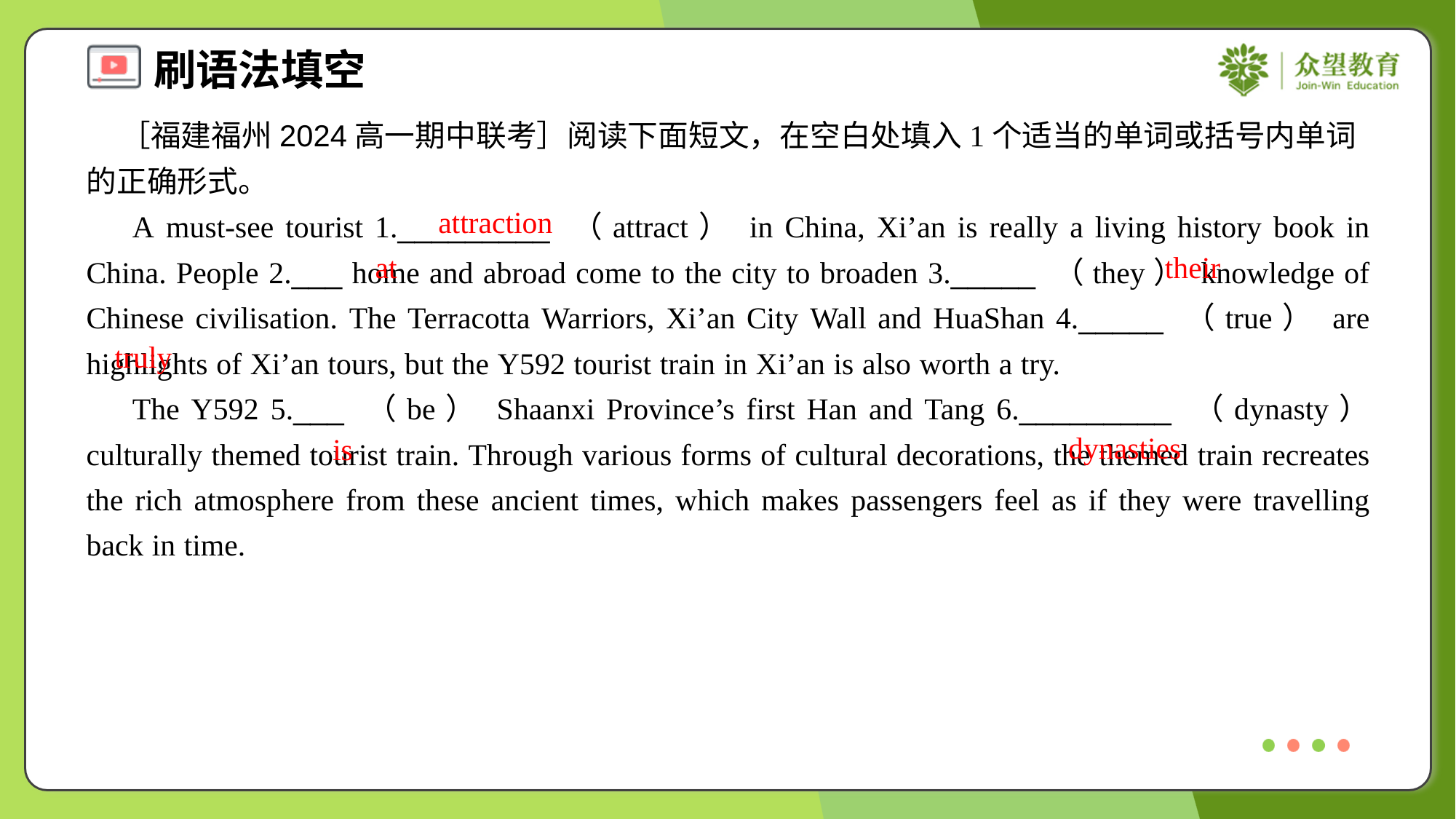

［福建福州2024高一期中联考］阅读下面短文，在空白处填入1个适当的单词或括号内单词的正确形式。
    A must-see tourist 1._________ （attract） in China, Xi’an is really a living history book in China. People 2.___ home and abroad come to the city to broaden 3._____ （they） knowledge of Chinese civilisation. The Terracotta Warriors, Xi’an City Wall and HuaShan 4._____ （true） are highlights of Xi’an tours, but the Y592 tourist train in Xi’an is also worth a try.
    The Y592 5.___ （be） Shaanxi Province’s first Han and Tang 6._________ （dynasty） culturally themed tourist train. Through various forms of cultural decorations, the themed train recreates the rich atmosphere from these ancient times, which makes passengers feel as if they were travelling back in time.

attraction
at
their
truly
dynasties
is